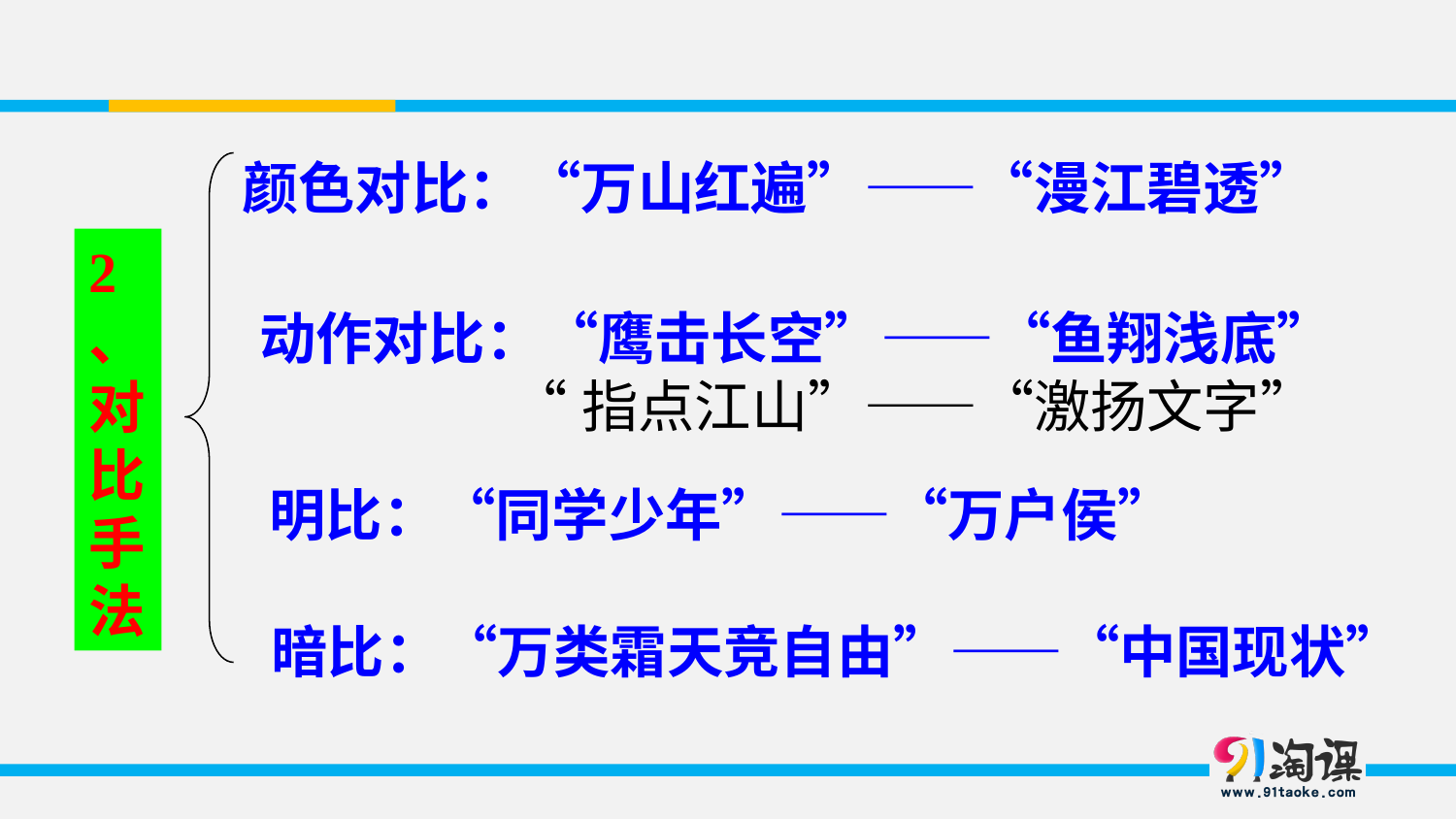

颜色对比：“万山红遍”——“漫江碧透”

2、
对
比
手法
动作对比：“鹰击长空”——“鱼翔浅底”
                    “指点江山”——“激扬文字”
明比：“同学少年”——“万户侯”
暗比：“万类霜天竞自由”——“中国现状”